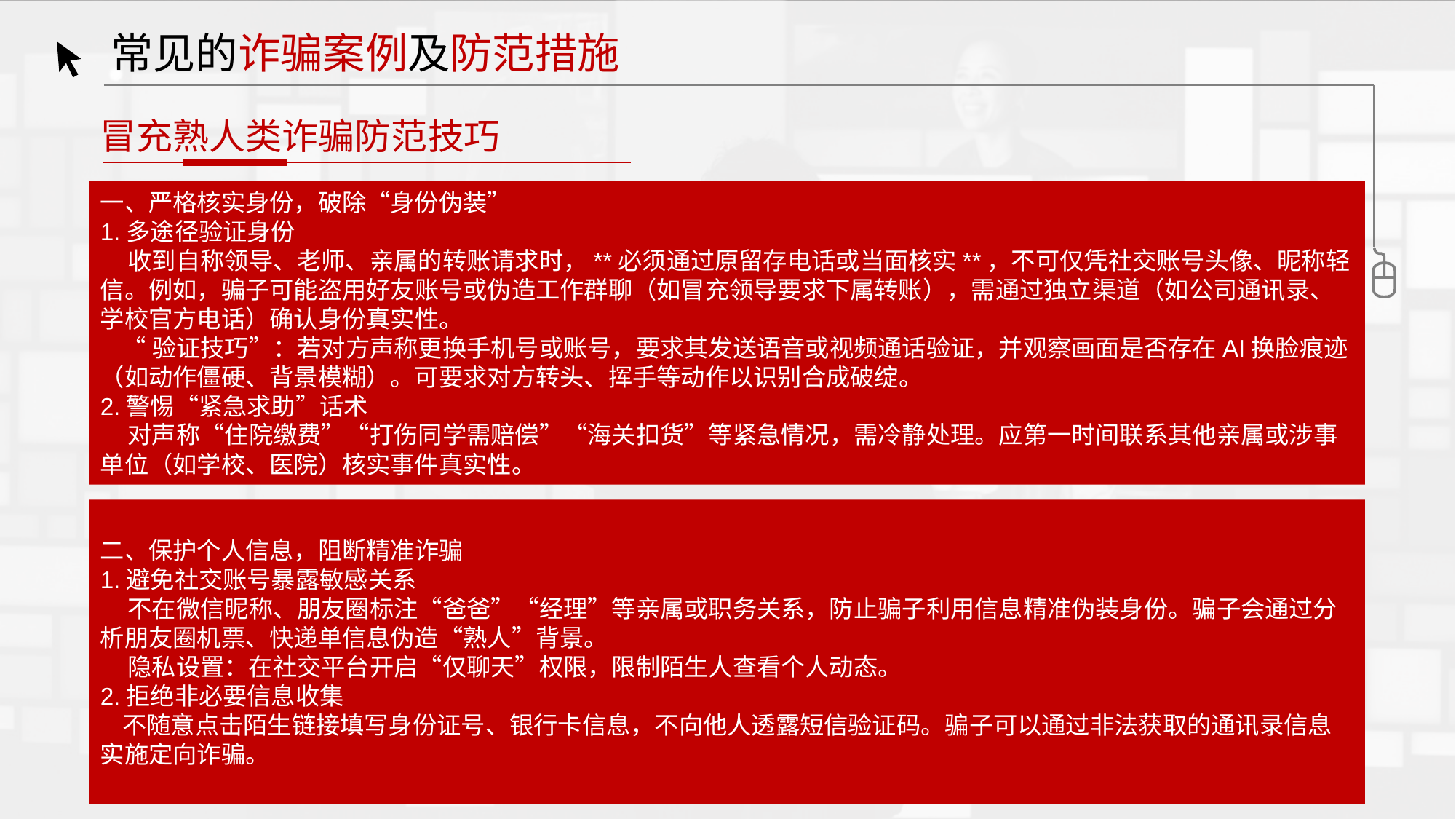

常见的诈骗案例及防范措施
冒充熟人类诈骗防范技巧

一、严格核实身份，破除“身份伪装”
1.多途径验证身份
    收到自称领导、老师、亲属的转账请求时，**必须通过原留存电话或当面核实**，不可仅凭社交账号头像、昵称轻信。例如，骗子可能盗用好友账号或伪造工作群聊（如冒充领导要求下属转账），需通过独立渠道（如公司通讯录、学校官方电话）确认身份真实性。
    “验证技巧”：若对方声称更换手机号或账号，要求其发送语音或视频通话验证，并观察画面是否存在AI换脸痕迹（如动作僵硬、背景模糊）。可要求对方转头、挥手等动作以识别合成破绽。
2.警惕“紧急求助”话术
    对声称“住院缴费”“打伤同学需赔偿”“海关扣货”等紧急情况，需冷静处理。应第一时间联系其他亲属或涉事单位（如学校、医院）核实事件真实性。
二、保护个人信息，阻断精准诈骗
1.避免社交账号暴露敏感关系
    不在微信昵称、朋友圈标注“爸爸”“经理”等亲属或职务关系，防止骗子利用信息精准伪装身份。骗子会通过分析朋友圈机票、快递单信息伪造“熟人”背景。
    隐私设置：在社交平台开启“仅聊天”权限，限制陌生人查看个人动态。
2.拒绝非必要信息收集
   不随意点击陌生链接填写身份证号、银行卡信息，不向他人透露短信验证码。骗子可以通过非法获取的通讯录信息实施定向诈骗。